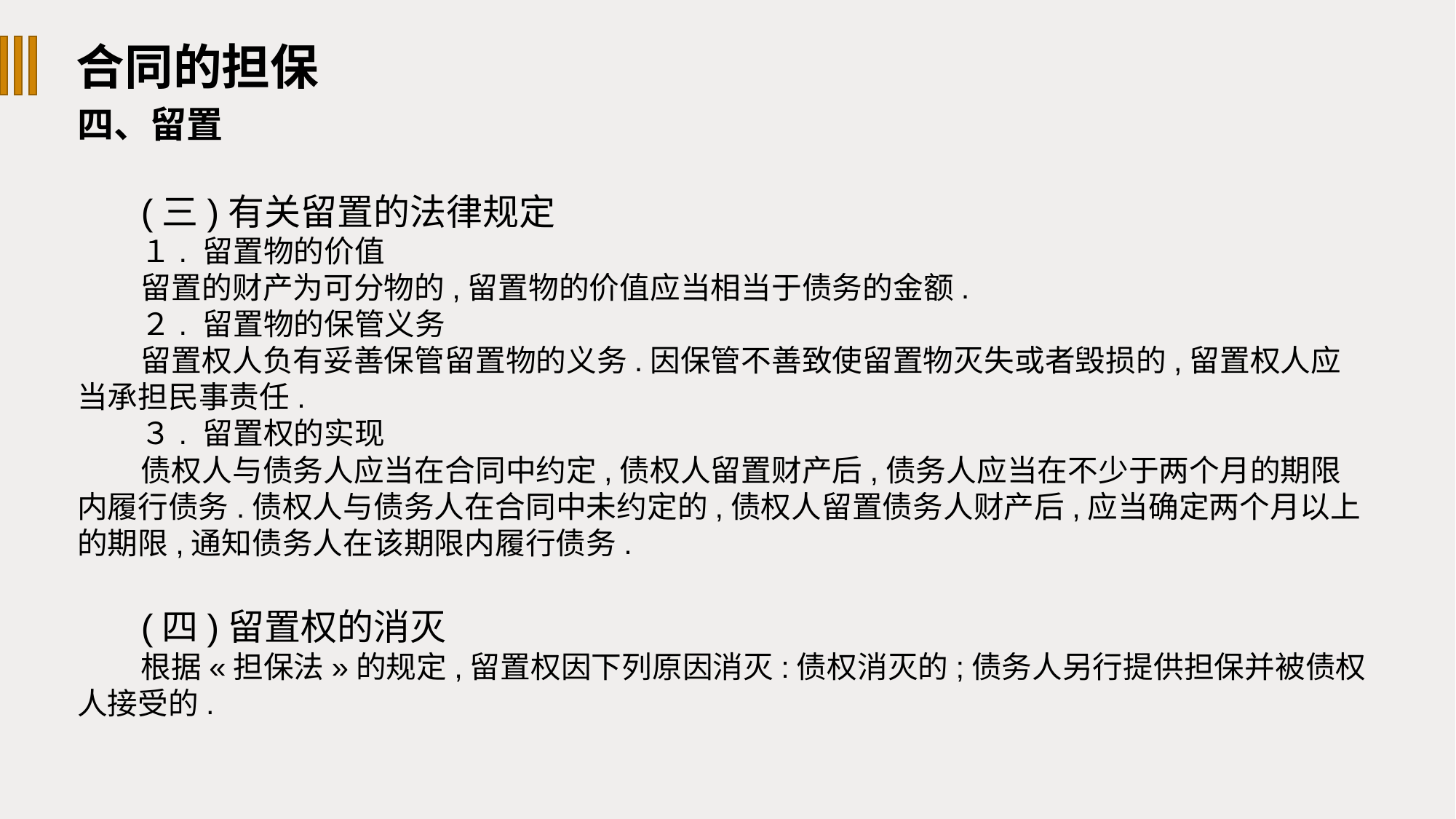

合同的担保

四、留置

(三)有关留置的法律规定
１. 留置物的价值
留置的财产为可分物的,留置物的价值应当相当于债务的金额.
２. 留置物的保管义务
留置权人负有妥善保管留置物的义务.因保管不善致使留置物灭失或者毁损的,留置权人应当承担民事责任.
３. 留置权的实现
债权人与债务人应当在合同中约定,债权人留置财产后,债务人应当在不少于两个月的期限内履行债务.债权人与债务人在合同中未约定的,债权人留置债务人财产后,应当确定两个月以上的期限,通知债务人在该期限内履行债务.

(四)留置权的消灭
根据«担保法»的规定,留置权因下列原因消灭:债权消灭的;债务人另行提供担保并被债权人接受的.